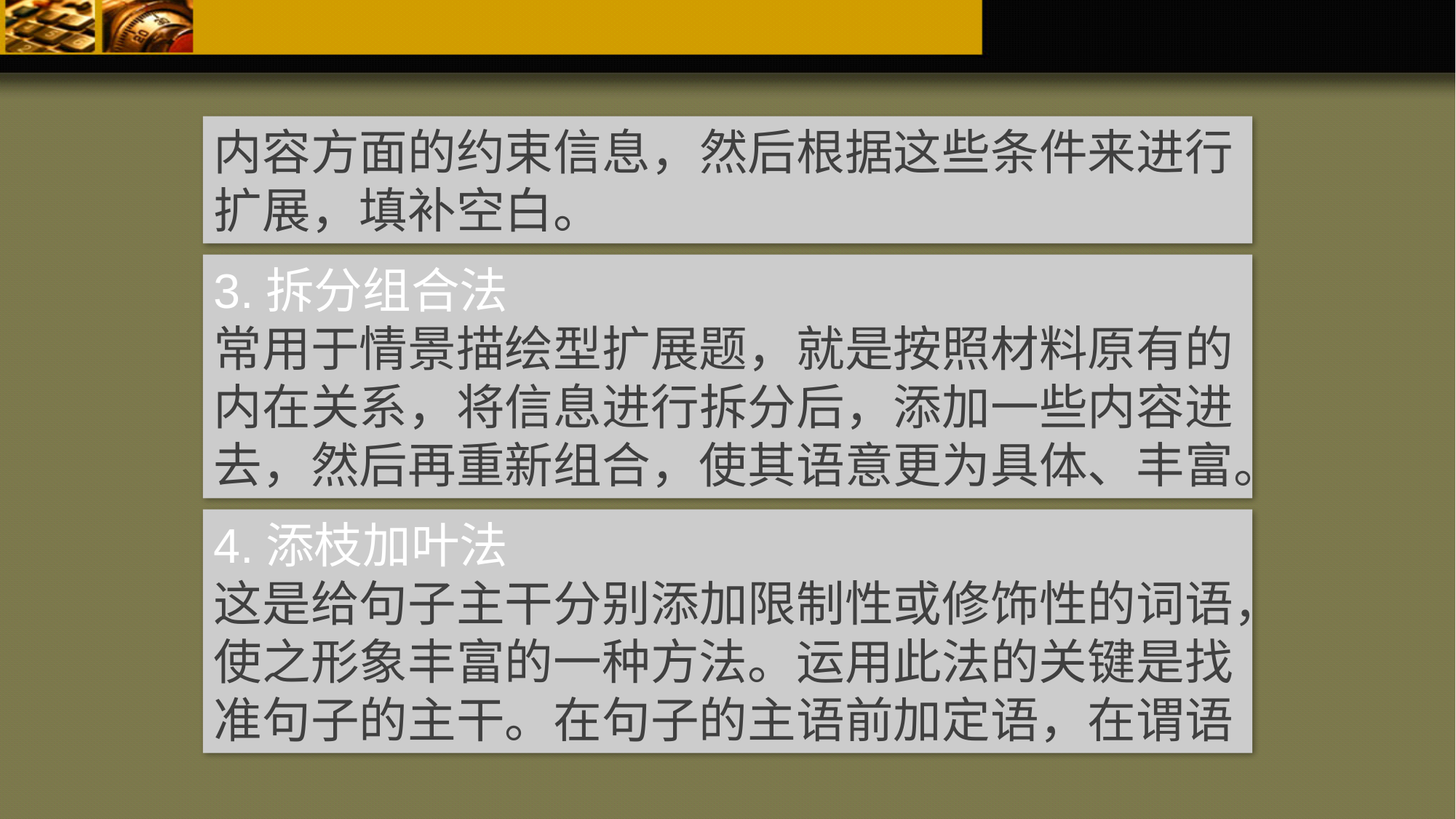

内容方面的约束信息，然后根据这些条件来进行扩展，填补空白。
3.拆分组合法
常用于情景描绘型扩展题，就是按照材料原有的内在关系，将信息进行拆分后，添加一些内容进去，然后再重新组合，使其语意更为具体、丰富。
4.添枝加叶法
这是给句子主干分别添加限制性或修饰性的词语，使之形象丰富的一种方法。运用此法的关键是找准句子的主干。在句子的主语前加定语，在谓语